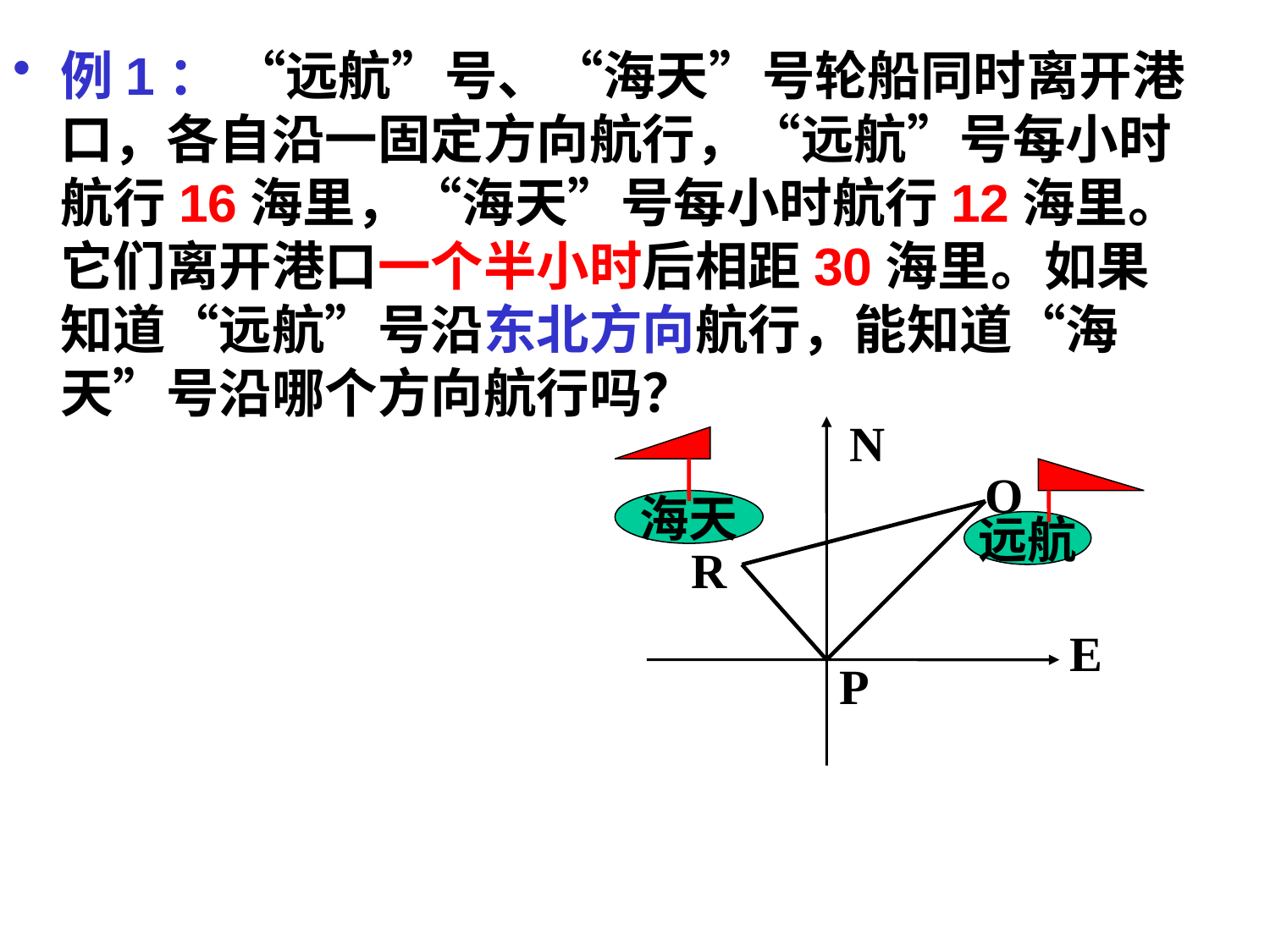

例1： “远航”号、“海天”号轮船同时离开港口，各自沿一固定方向航行，“远航”号每小时航行16海里，“海天”号每小时航行12海里。它们离开港口一个半小时后相距30海里。如果知道“远航”号沿东北方向航行，能知道“海天”号沿哪个方向航行吗？

N

Q

R

E
P

海天

远航